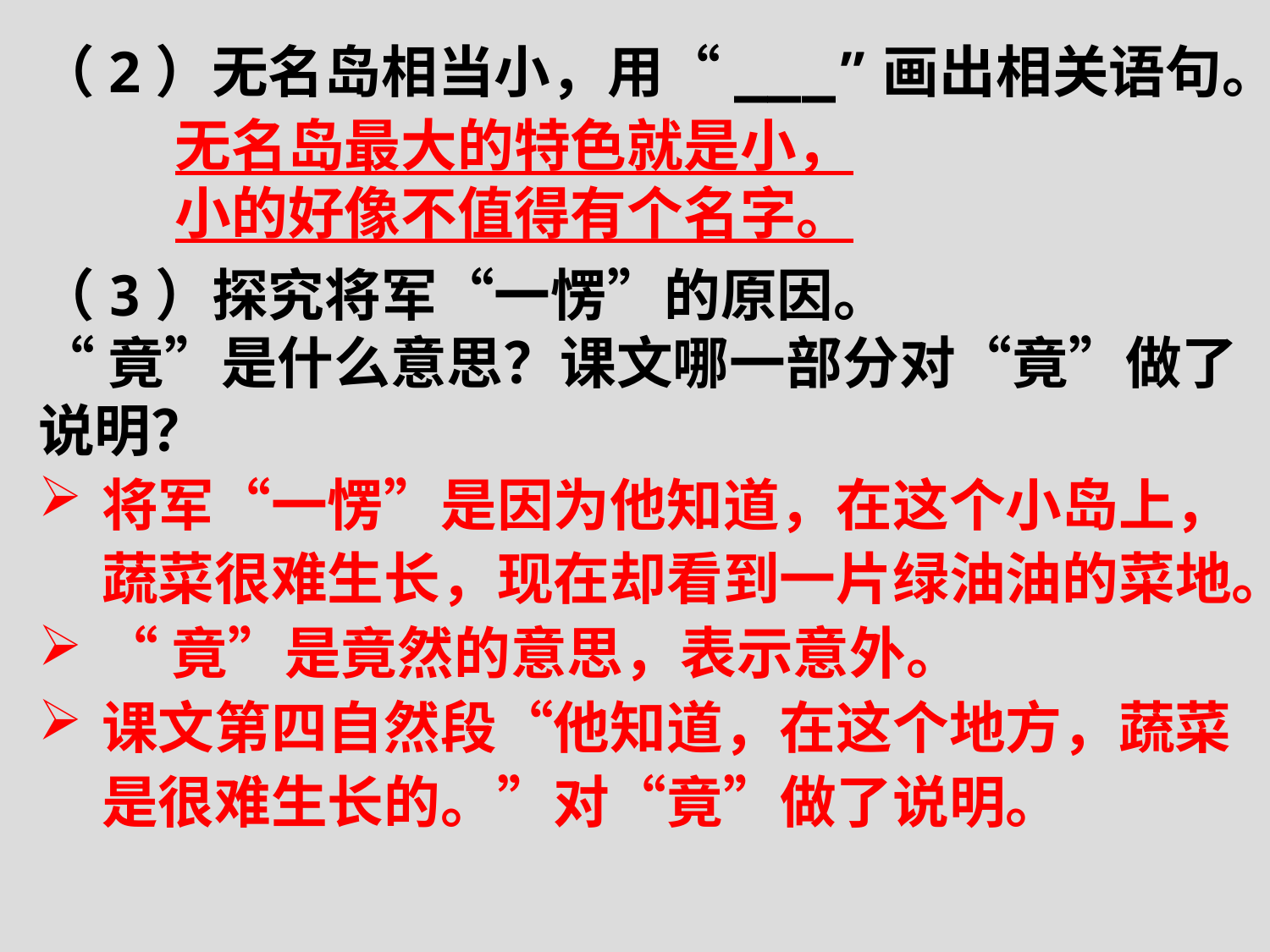

（2）无名岛相当小，用“___”画出相关语句。

（3）探究将军“一愣”的原因。
“竟”是什么意思？课文哪一部分对“竟”做了说明？
将军“一愣”是因为他知道，在这个小岛上，蔬菜很难生长，现在却看到一片绿油油的菜地。
“竟”是竟然的意思，表示意外。
课文第四自然段“他知道，在这个地方，蔬菜是很难生长的。”对“竟”做了说明。
无名岛最大的特色就是小，小的好像不值得有个名字。